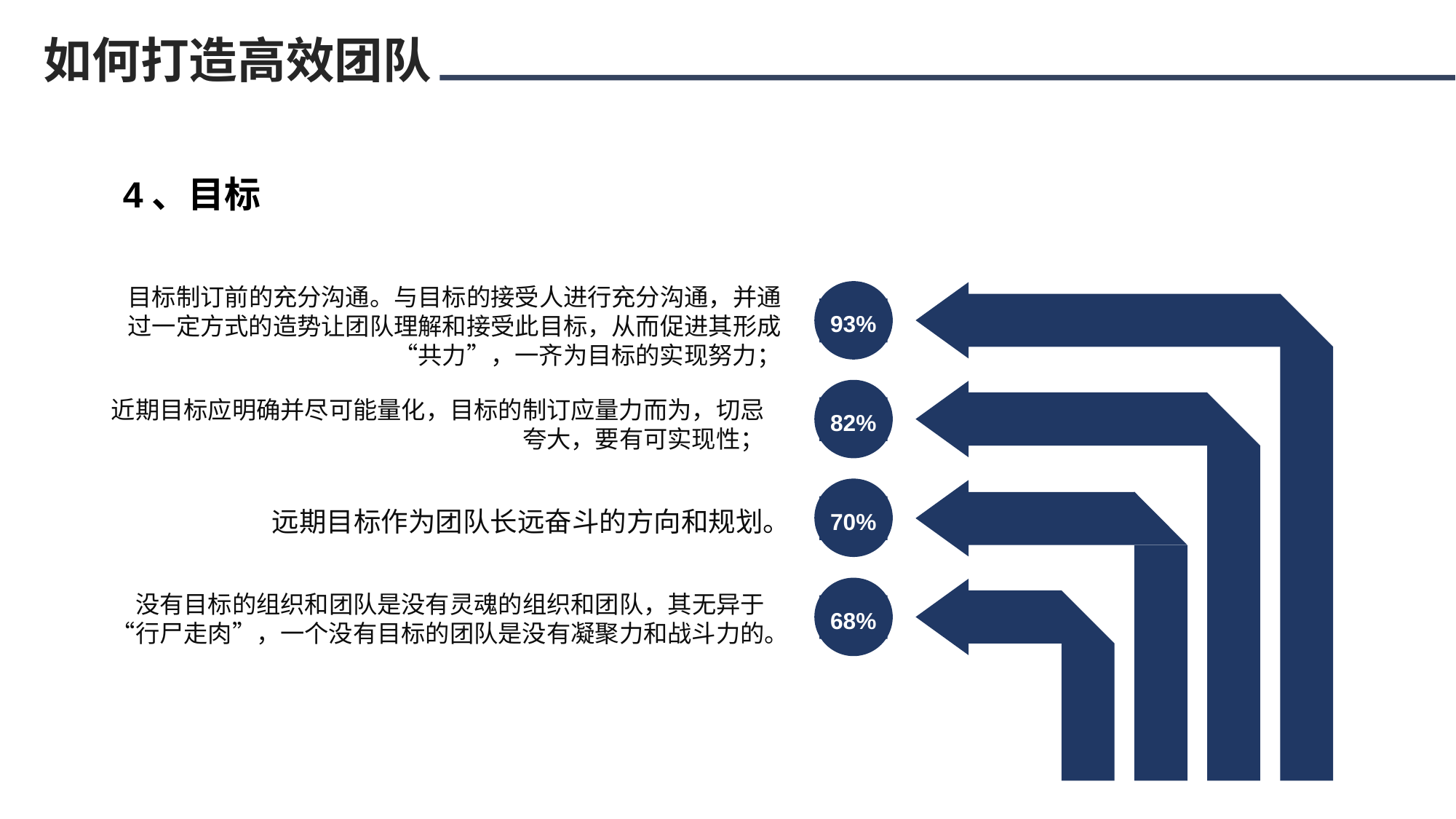

如何打造高效团队

4、目标
目标制订前的充分沟通。与目标的接受人进行充分沟通，并通过一定方式的造势让团队理解和接受此目标，从而促进其形成“共力”，一齐为目标的实现努力；

93%

82%

近期目标应明确并尽可能量化，目标的制订应量力而为，切忌夸大，要有可实现性；

70%

远期目标作为团队长远奋斗的方向和规划。

68%

没有目标的组织和团队是没有灵魂的组织和团队，其无异于“行尸走肉”，一个没有目标的团队是没有凝聚力和战斗力的。